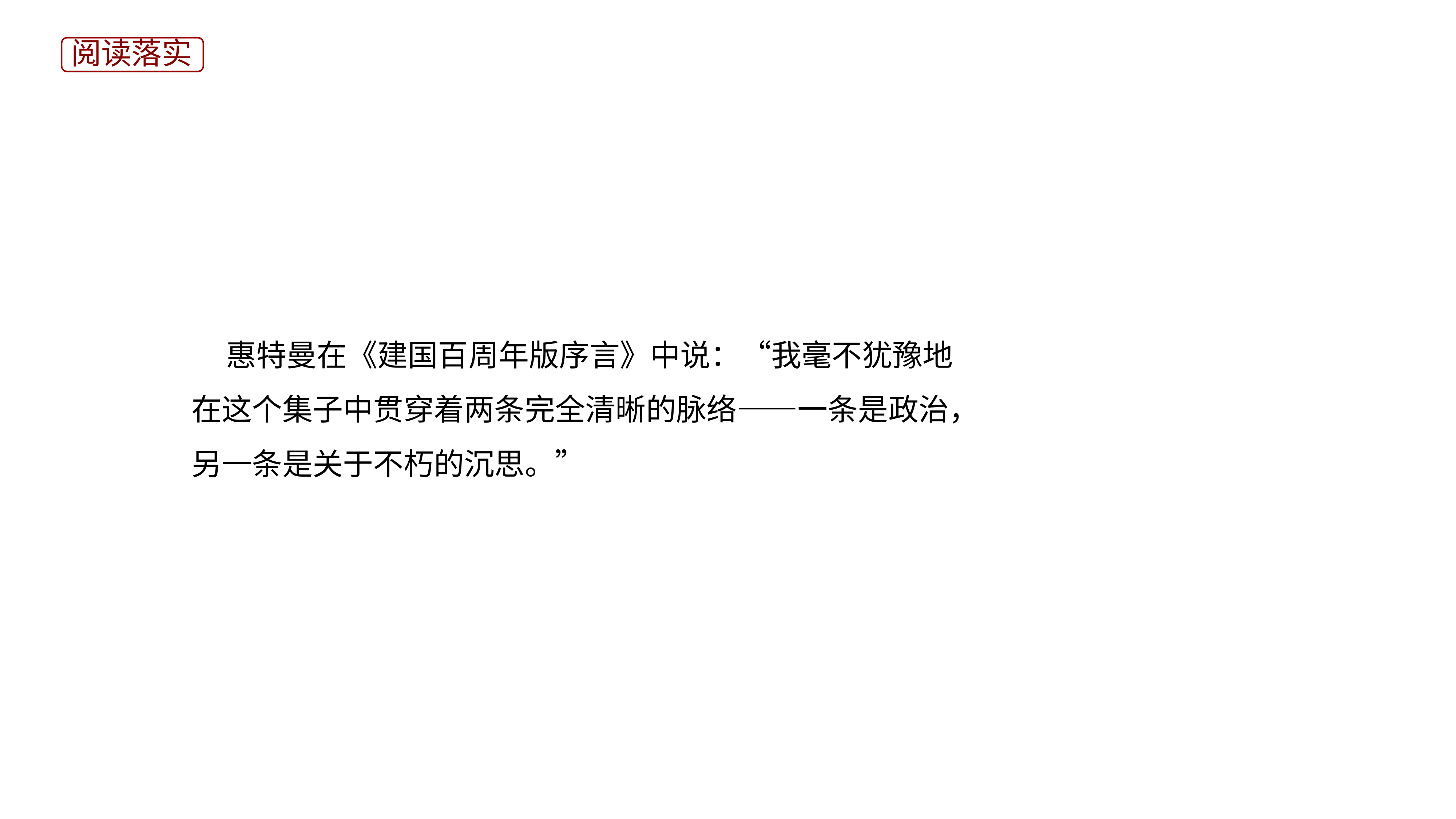

阅读落实

    惠特曼在《建国百周年版序言》中说：“我毫不犹豫地在这个集子中贯穿着两条完全清晰的脉络——一条是政治，另一条是关于不朽的沉思。”